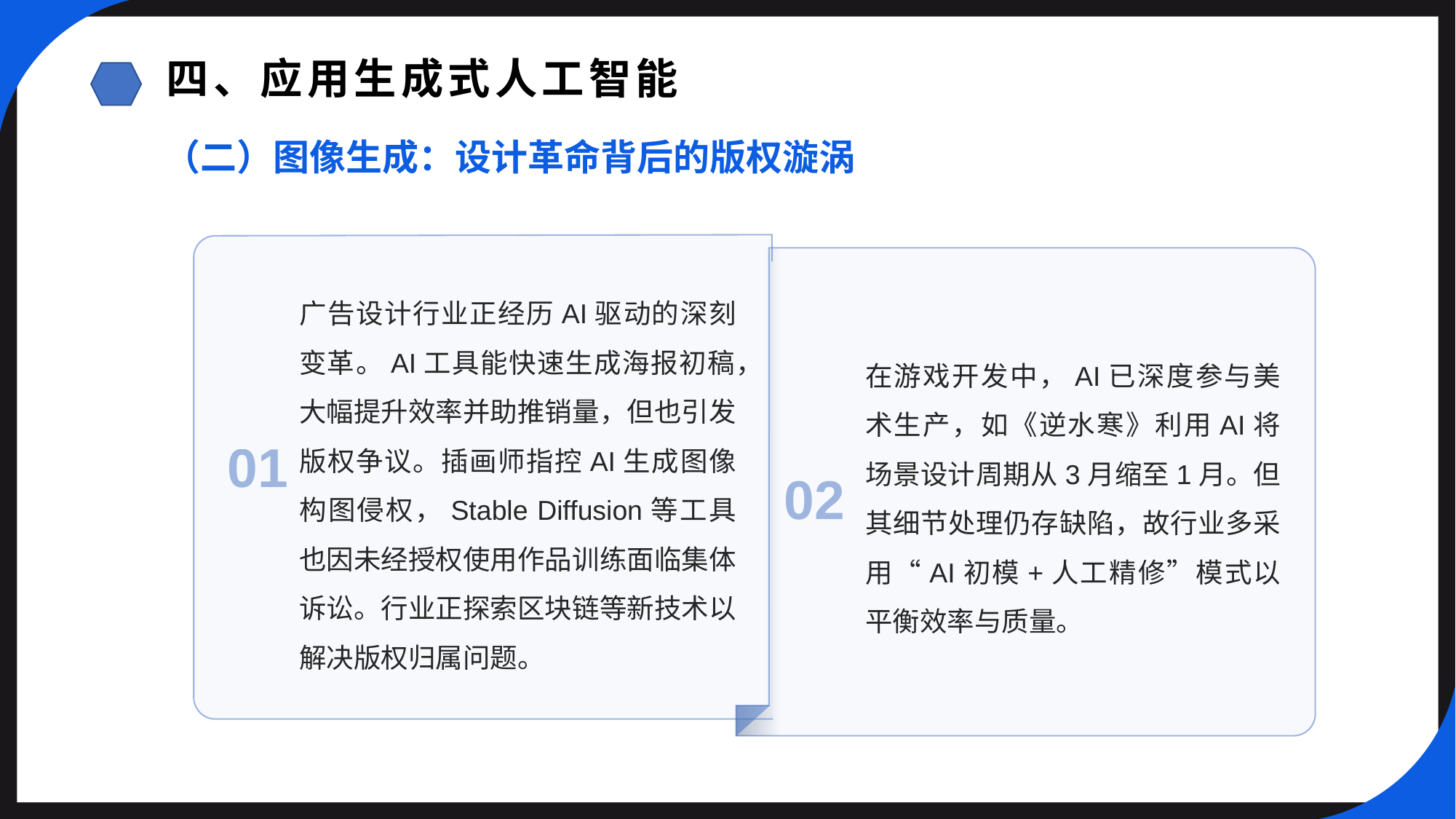

四、应用生成式人工智能
（二）图像生成：设计革命背后的版权漩涡

广告设计行业正经历AI驱动的深刻变革。AI工具能快速生成海报初稿，大幅提升效率并助推销量，但也引发版权争议。插画师指控AI生成图像构图侵权，Stable Diffusion等工具也因未经授权使用作品训练面临集体诉讼。行业正探索区块链等新技术以解决版权归属问题。
在游戏开发中，AI已深度参与美术生产，如《逆水寒》利用AI将场景设计周期从3月缩至1月。但其细节处理仍存缺陷，故行业多采用“AI初模+人工精修”模式以平衡效率与质量。
01
02